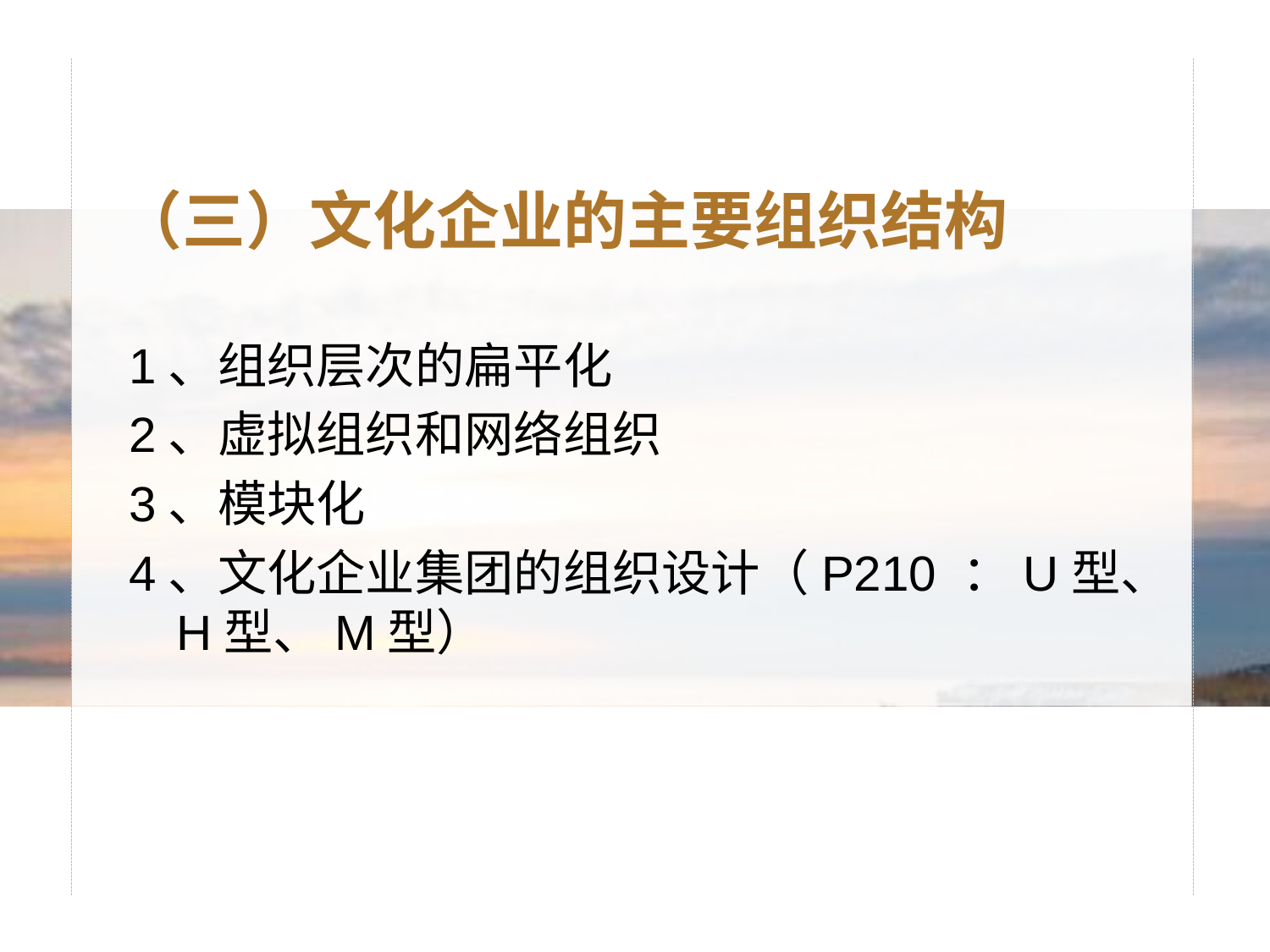

（三）文化企业的主要组织结构
1、组织层次的扁平化
2、虚拟组织和网络组织
3、模块化
4、文化企业集团的组织设计（P210 ：U型、H型、M型）